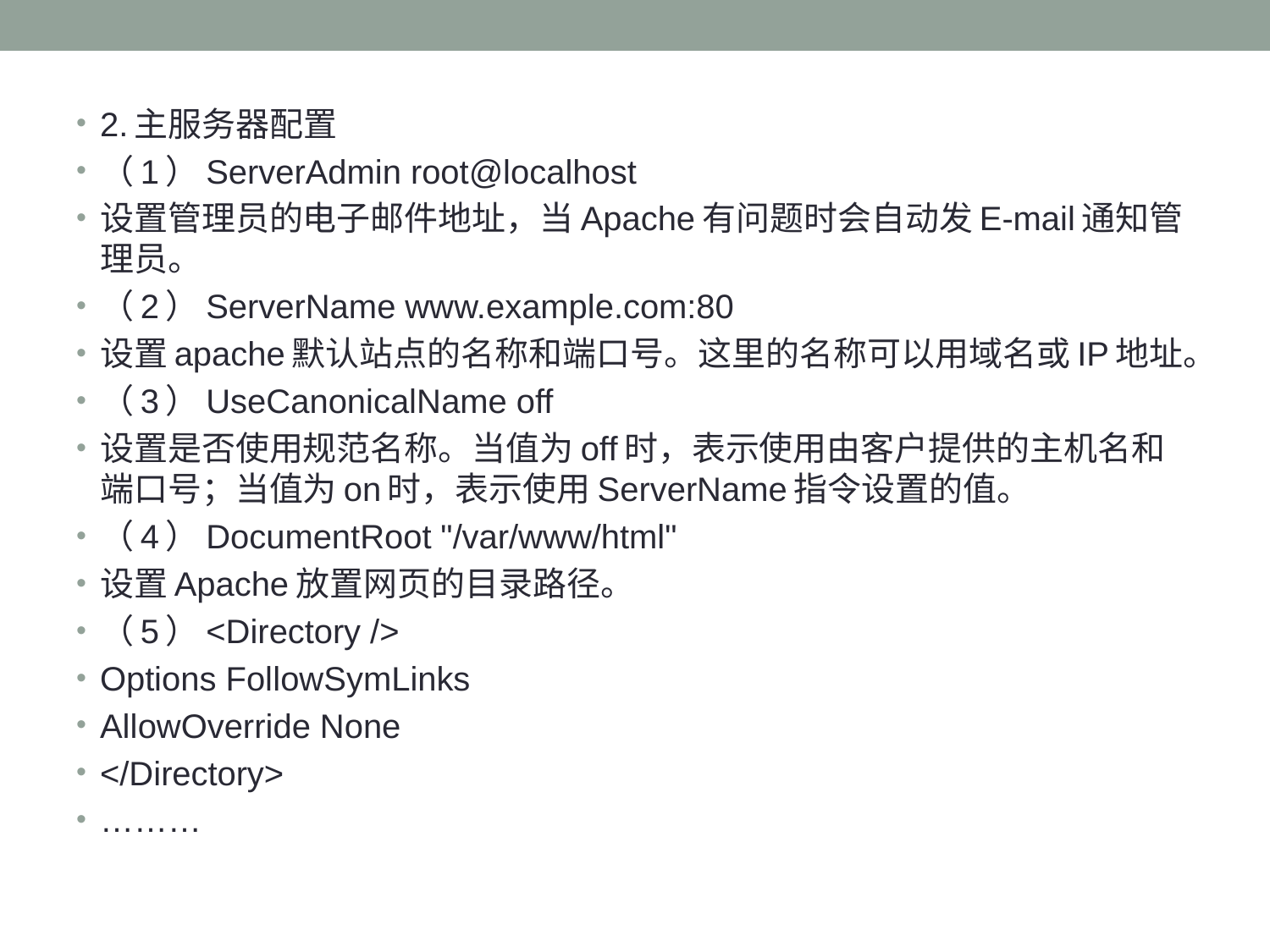

#
2.主服务器配置
（1）ServerAdmin root@localhost
设置管理员的电子邮件地址，当Apache有问题时会自动发E-mail通知管理员。
（2）ServerName www.example.com:80
设置apache默认站点的名称和端口号。这里的名称可以用域名或IP地址。
（3）UseCanonicalName off
设置是否使用规范名称。当值为off时，表示使用由客户提供的主机名和端口号；当值为on时，表示使用ServerName指令设置的值。
（4）DocumentRoot "/var/www/html"
设置Apache放置网页的目录路径。
（5）<Directory />
Options FollowSymLinks
AllowOverride None
</Directory>
………